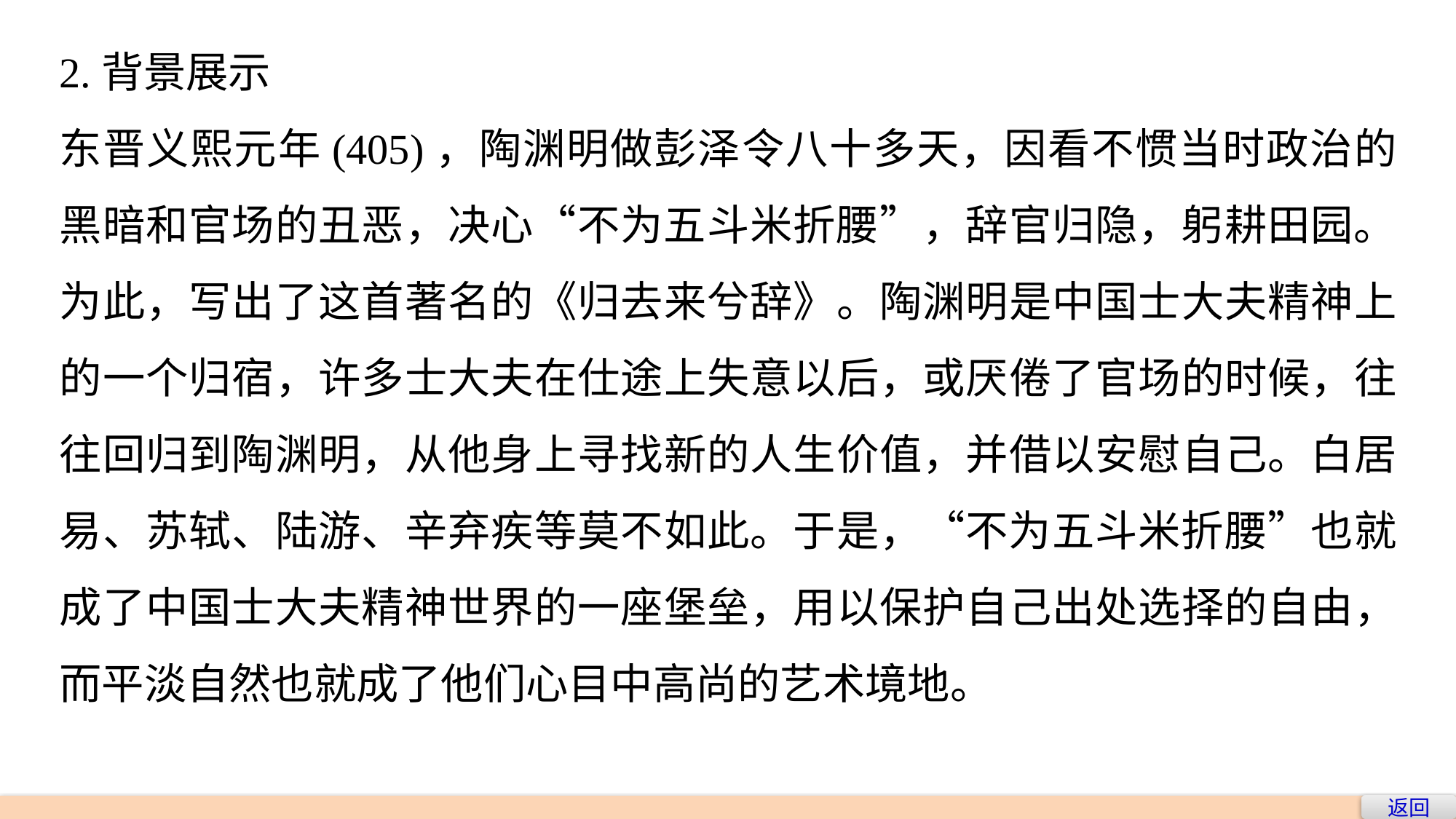

2.背景展示
东晋义熙元年(405)，陶渊明做彭泽令八十多天，因看不惯当时政治的黑暗和官场的丑恶，决心“不为五斗米折腰”，辞官归隐，躬耕田园。为此，写出了这首著名的《归去来兮辞》。陶渊明是中国士大夫精神上的一个归宿，许多士大夫在仕途上失意以后，或厌倦了官场的时候，往往回归到陶渊明，从他身上寻找新的人生价值，并借以安慰自己。白居易、苏轼、陆游、辛弃疾等莫不如此。于是，“不为五斗米折腰”也就成了中国士大夫精神世界的一座堡垒，用以保护自己出处选择的自由，而平淡自然也就成了他们心目中高尚的艺术境地。
返回